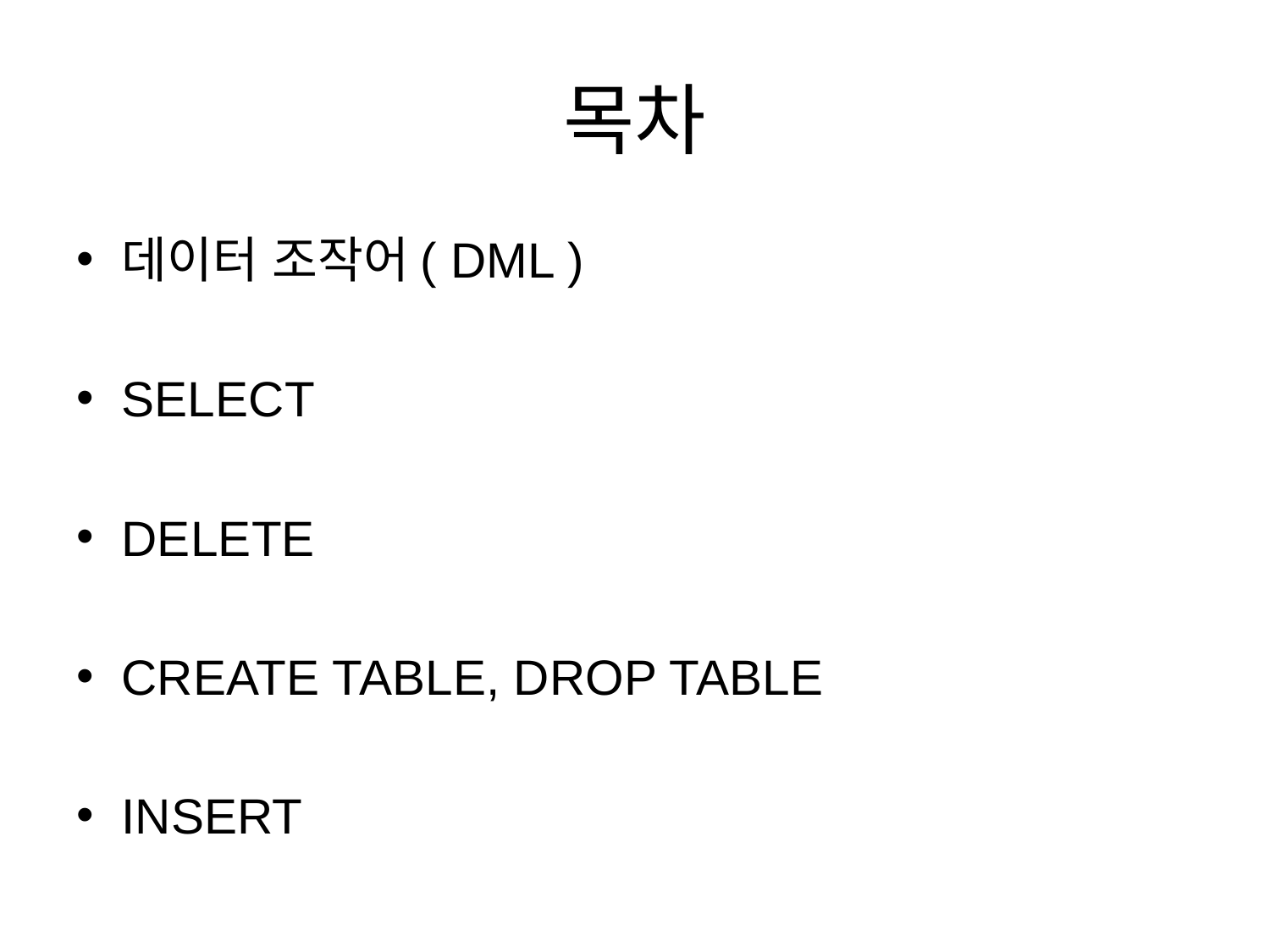

# 목차
데이터 조작어( DML )

SELECT

DELETE

CREATE TABLE, DROP TABLE

INSERT